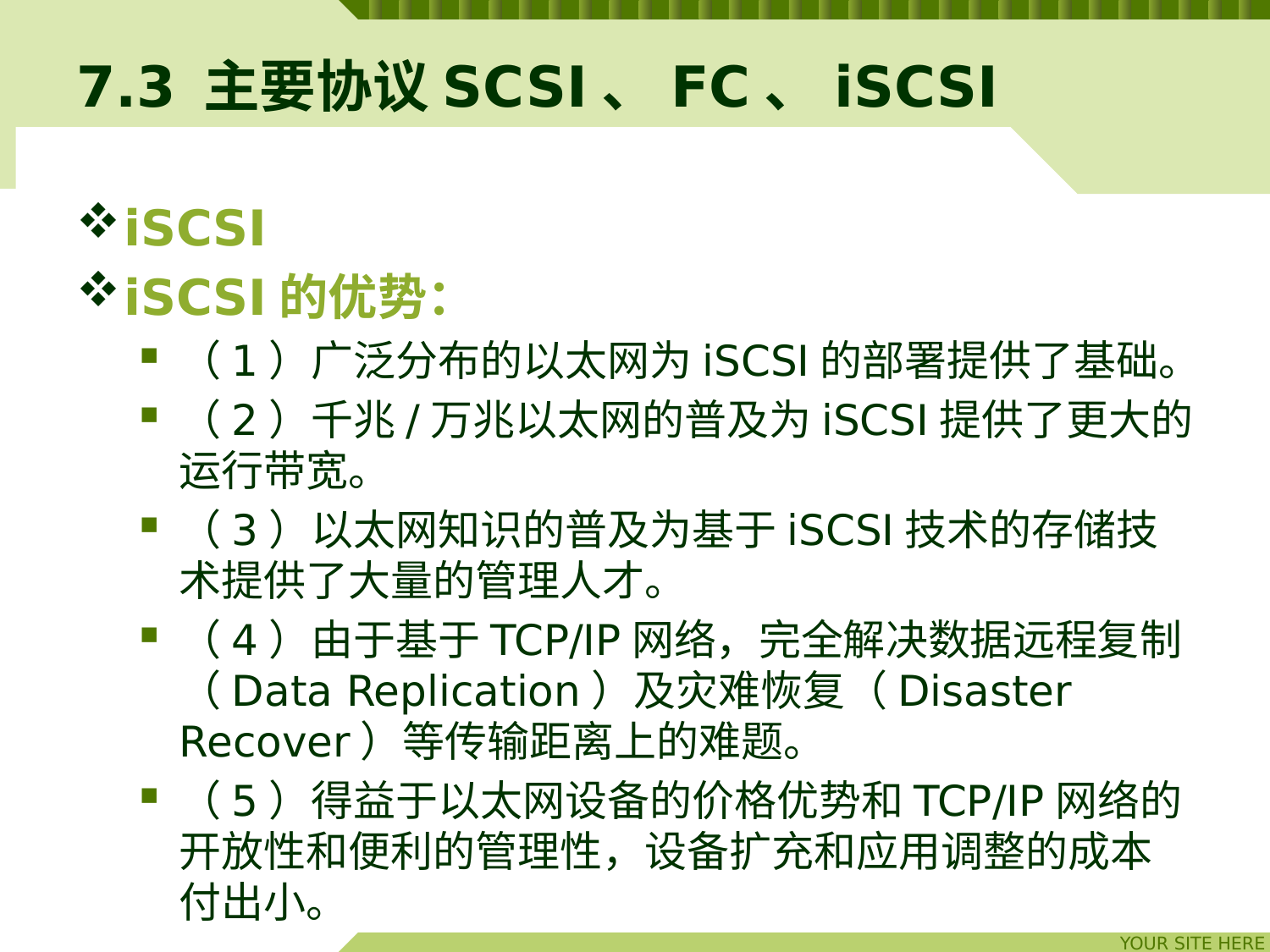

# 7.3	主要协议SCSI、FC、iSCSI
iSCSI
iSCSI的优势：
（1）广泛分布的以太网为iSCSI的部署提供了基础。
（2）千兆/万兆以太网的普及为iSCSI提供了更大的运行带宽。
（3）以太网知识的普及为基于iSCSI技术的存储技术提供了大量的管理人才。
（4）由于基于TCP/IP网络，完全解决数据远程复制（Data Replication）及灾难恢复（Disaster Recover）等传输距离上的难题。
（5）得益于以太网设备的价格优势和TCP/IP网络的开放性和便利的管理性，设备扩充和应用调整的成本付出小。